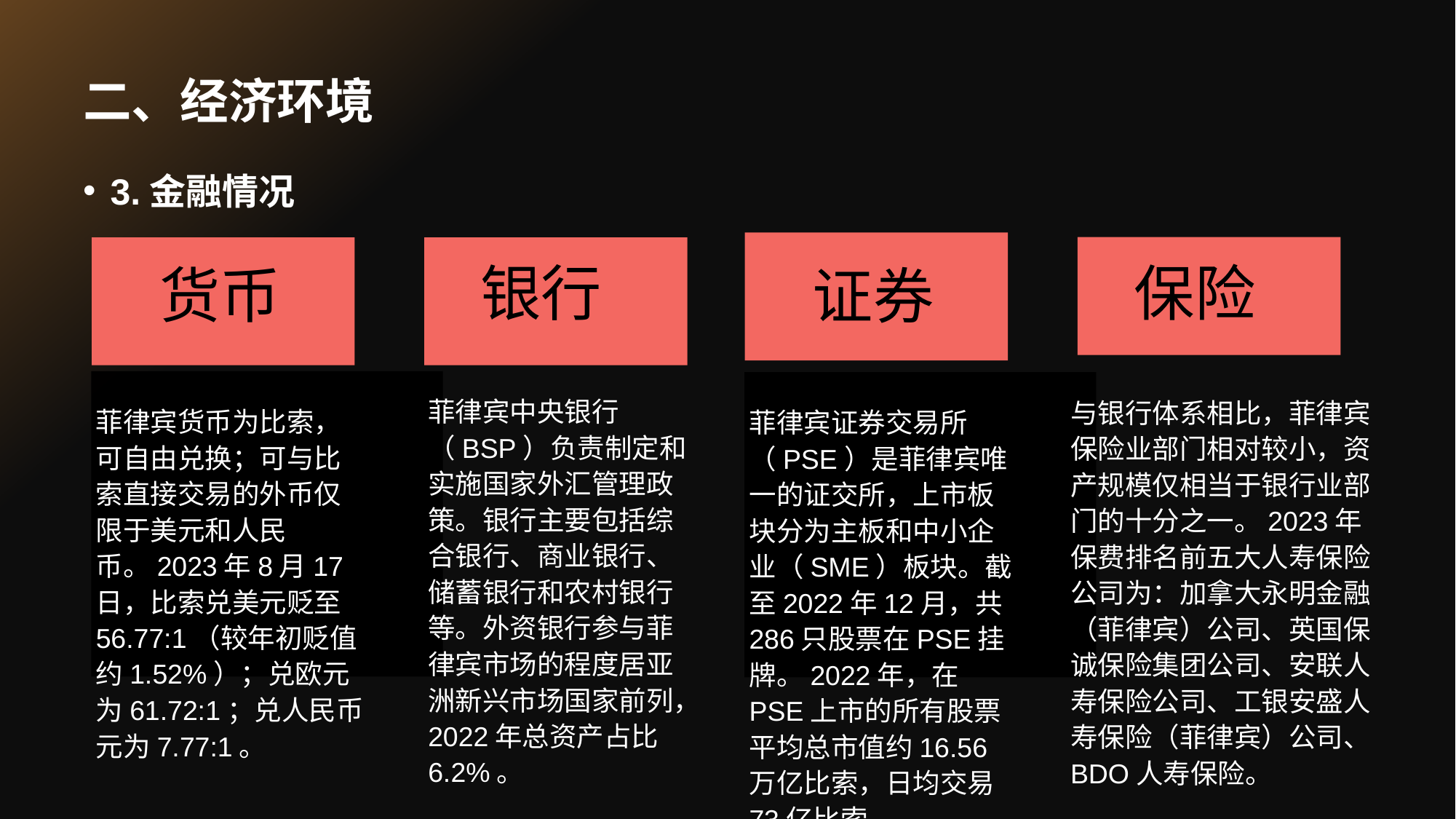

# 二、经济环境
3.金融情况

保险
银行
货币

证券

菲律宾中央银行（BSP）负责制定和实施国家外汇管理政策。银行主要包括综合银行、商业银行、储蓄银行和农村银行等。外资银行参与菲律宾市场的程度居亚洲新兴市场国家前列，2022年总资产占比6.2%。
与银行体系相比，菲律宾保险业部门相对较小，资产规模仅相当于银行业部门的十分之一。2023年保费排名前五大人寿保险公司为：加拿大永明金融（菲律宾）公司、英国保诚保险集团公司、安联人寿保险公司、工银安盛人寿保险（菲律宾）公司、 BDO人寿保险。
菲律宾货币为比索，可自由兑换；可与比索直接交易的外币仅限于美元和人民币。2023年8月17日，比索兑美元贬至56.77:1（较年初贬值约1.52%）；兑欧元为61.72:1；兑人民币元为7.77:1。
菲律宾证券交易所（PSE）是菲律宾唯一的证交所，上市板块分为主板和中小企业（SME）板块。截至2022年12月，共286只股票在PSE挂牌。2022年，在PSE上市的所有股票平均总市值约16.56万亿比索，日均交易73亿比索。